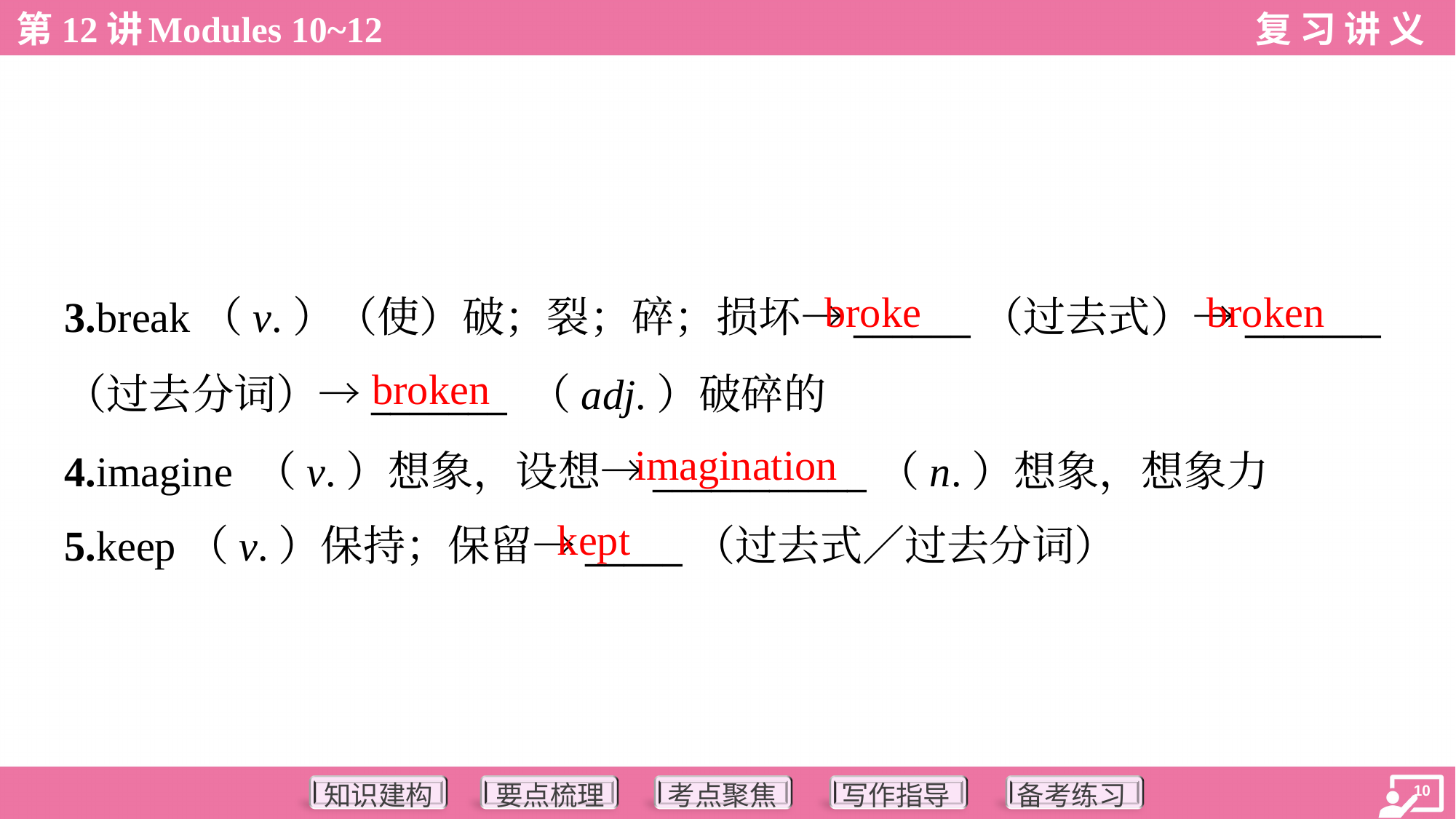

broke
broken
3.break（v.）（使）破；裂；碎；损坏→______（过去式）→_______
（过去分词）→_______ （adj.）破碎的
4.imagine （v.）想象，设想→___________（n.）想象，想象力
5.keep（v.）保持；保留→_____（过去式／过去分词）
broken
imagination
kept